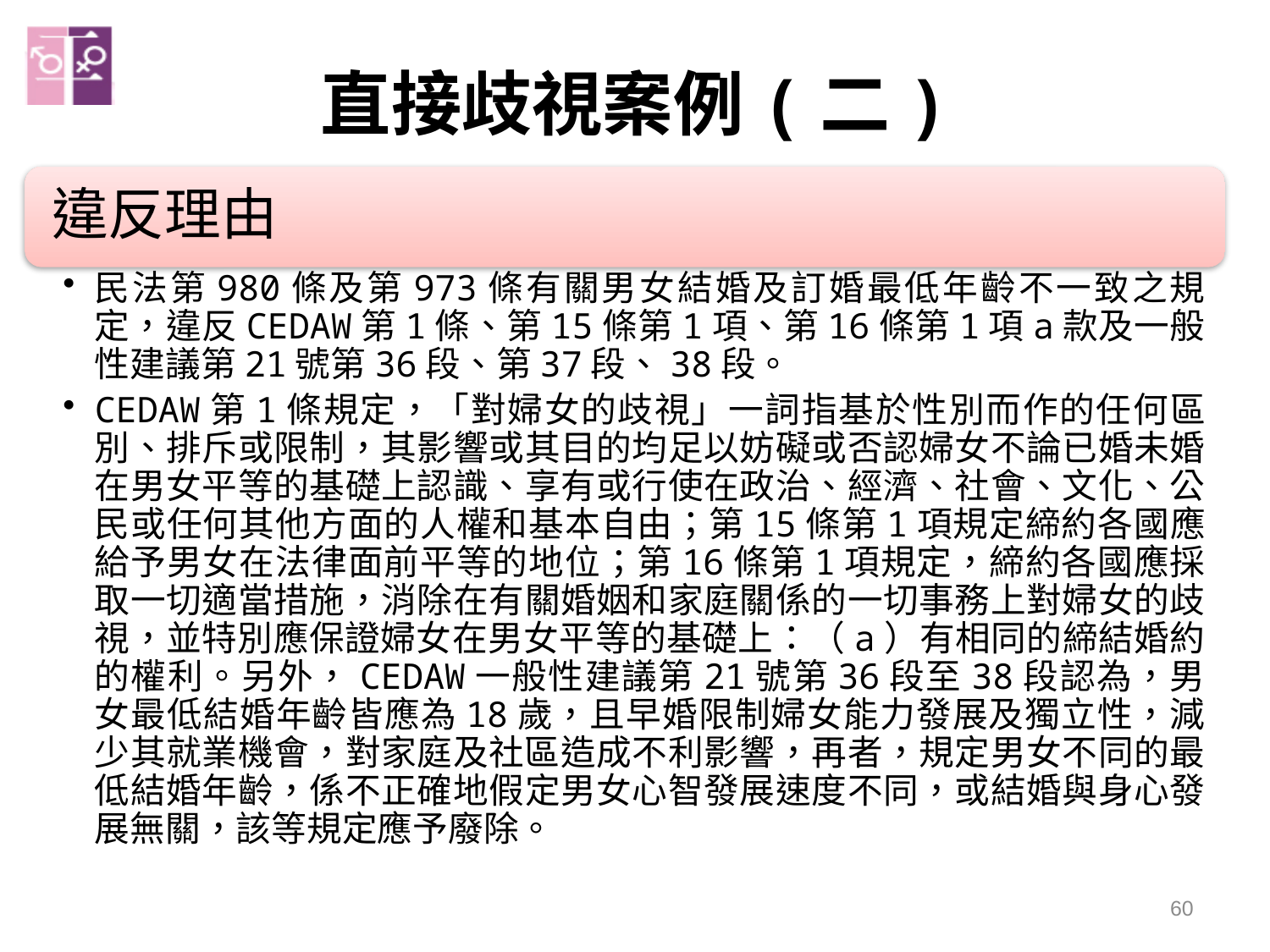

# 直接歧視案例(二)
違反理由
民法第980條及第973條有關男女結婚及訂婚最低年齡不一致之規定，違反CEDAW第1條、第15條第1項、第16條第1項a款及一般性建議第21號第36段、第37段、38段。
CEDAW第1條規定，「對婦女的歧視」一詞指基於性別而作的任何區別、排斥或限制，其影響或其目的均足以妨礙或否認婦女不論已婚未婚在男女平等的基礎上認識、享有或行使在政治、經濟、社會、文化、公民或任何其他方面的人權和基本自由；第15條第1項規定締約各國應給予男女在法律面前平等的地位；第16條第1項規定，締約各國應採取一切適當措施，消除在有關婚姻和家庭關係的一切事務上對婦女的歧視，並特別應保證婦女在男女平等的基礎上：（a）有相同的締結婚約的權利。另外，CEDAW一般性建議第21號第36段至38段認為，男女最低結婚年齡皆應為18歲，且早婚限制婦女能力發展及獨立性，減少其就業機會，對家庭及社區造成不利影響，再者，規定男女不同的最低結婚年齡，係不正確地假定男女心智發展速度不同，或結婚與身心發展無關，該等規定應予廢除。

60